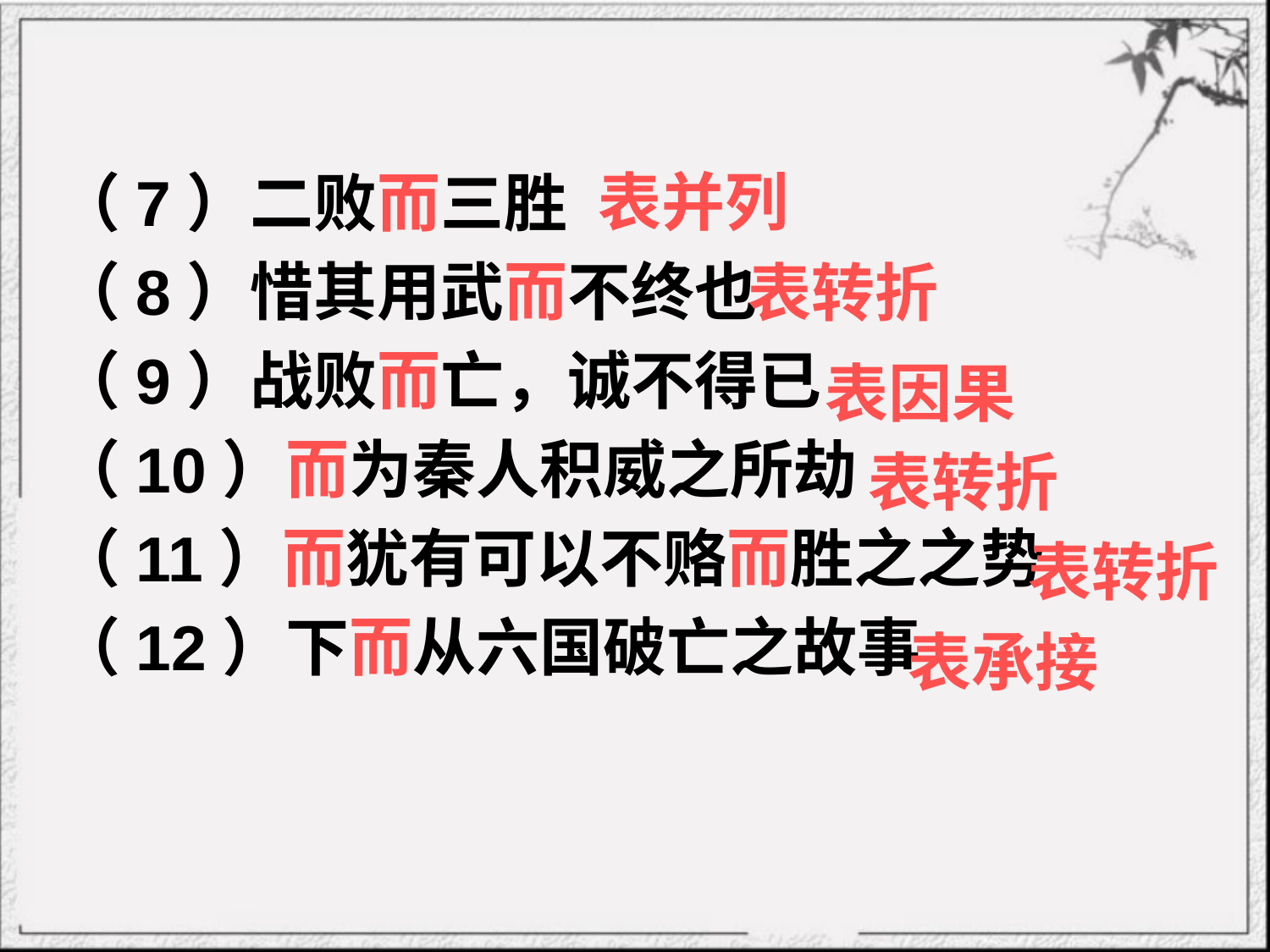

# （7）二败而三胜
（8）惜其用武而不终也
（9）战败而亡，诚不得已
（10）而为秦人积威之所劫
（11）而犹有可以不赂而胜之之势
（12）下而从六国破亡之故事
表并列
表转折
表因果
表转折
表转折
表承接